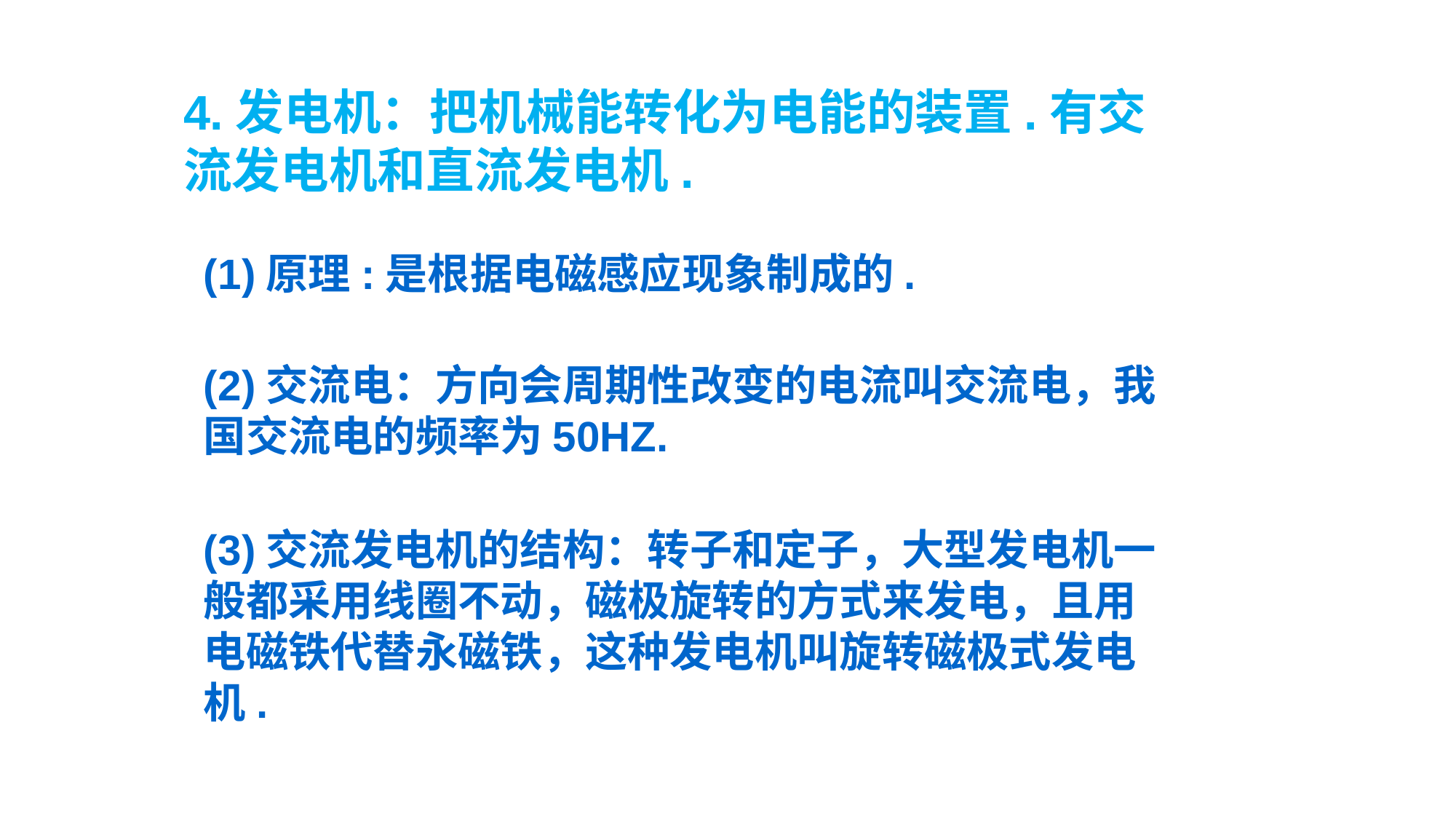

4.发电机：把机械能转化为电能的装置.有交流发电机和直流发电机.
(1)原理:是根据电磁感应现象制成的.
(2)交流电：方向会周期性改变的电流叫交流电，我国交流电的频率为50HZ.
(3)交流发电机的结构：转子和定子，大型发电机一般都采用线圈不动，磁极旋转的方式来发电，且用电磁铁代替永磁铁，这种发电机叫旋转磁极式发电机.